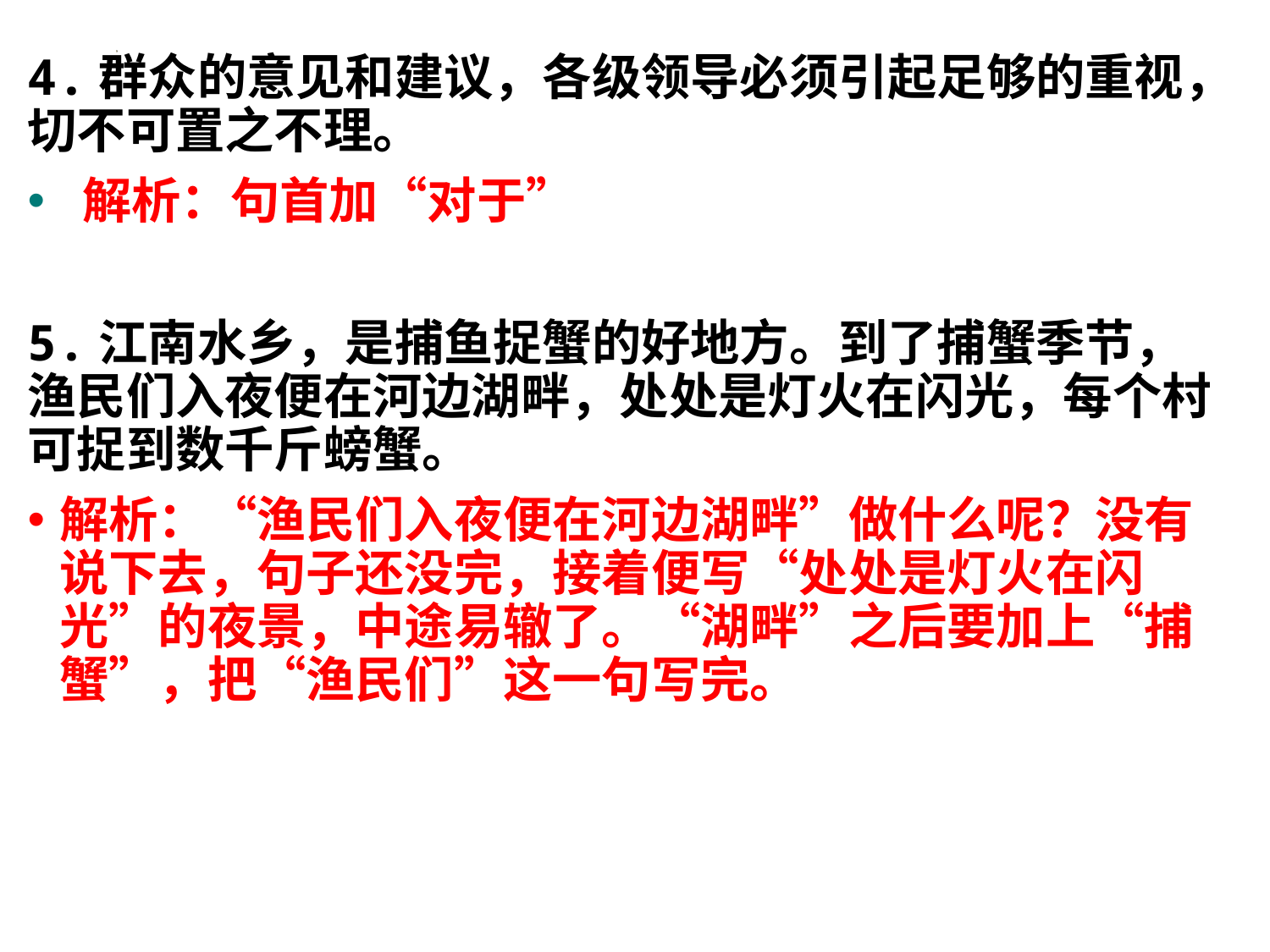

4.群众的意见和建议，各级领导必须引起足够的重视，切不可置之不理。
 解析：句首加“对于”

5.江南水乡，是捕鱼捉蟹的好地方。到了捕蟹季节，渔民们入夜便在河边湖畔，处处是灯火在闪光，每个村可捉到数千斤螃蟹。
解析：“渔民们入夜便在河边湖畔”做什么呢？没有说下去，句子还没完，接着便写“处处是灯火在闪光”的夜景，中途易辙了。“湖畔”之后要加上“捕蟹”，把“渔民们”这一句写完。